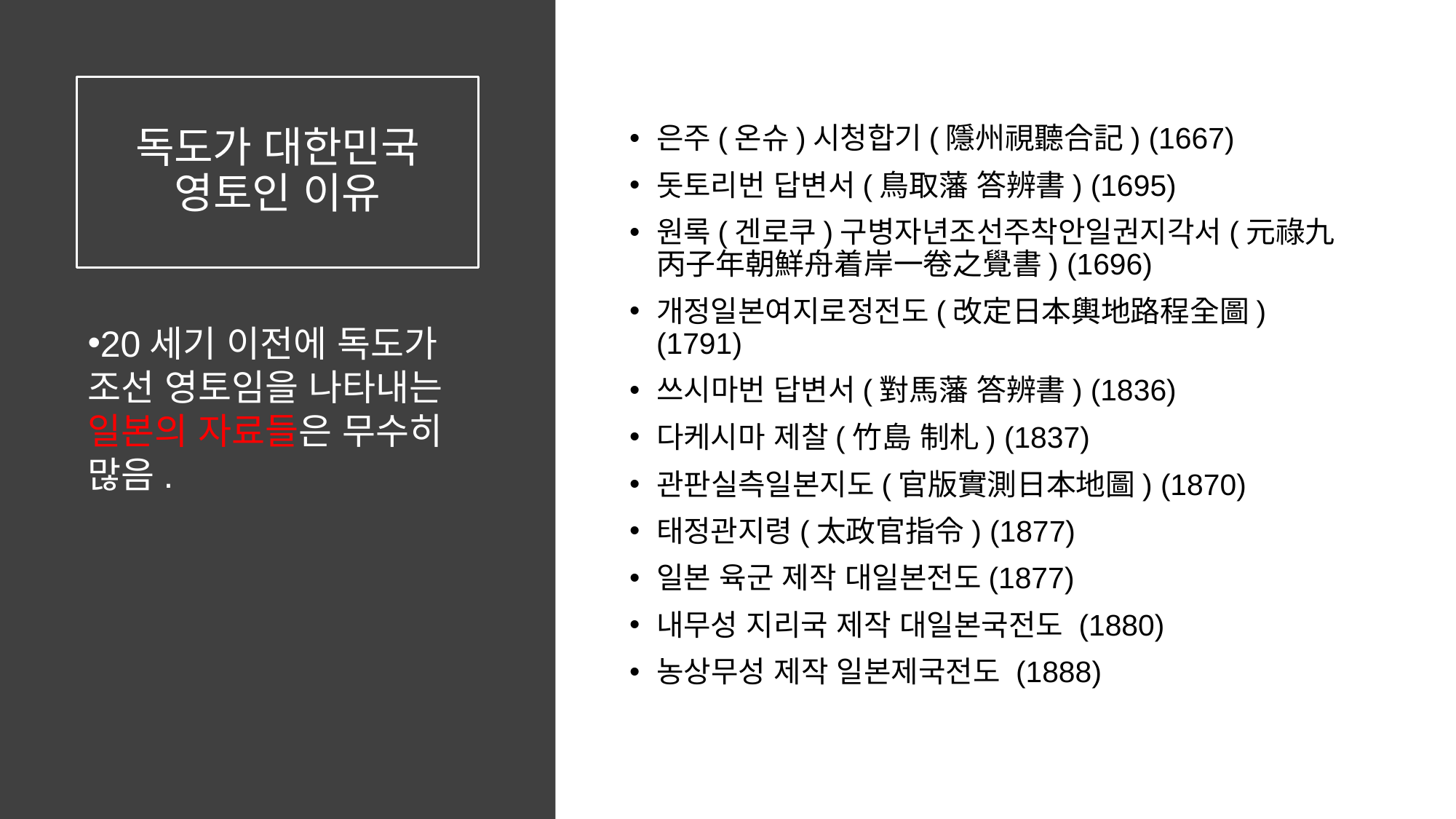

# 독도가 대한민국 영토인 이유
은주(온슈)시청합기(隱州視聽合記) (1667)
돗토리번 답변서(鳥取藩 答辨書) (1695)
원록(겐로쿠)구병자년조선주착안일권지각서(元祿九丙子年朝鮮舟着岸一卷之覺書) (1696)
개정일본여지로정전도(改定日本輿地路程全圖) (1791)
쓰시마번 답변서(對馬藩 答辨書) (1836)
다케시마 제찰(竹島 制札) (1837)
관판실측일본지도(官版實測日本地圖) (1870)
태정관지령(太政官指令) (1877)
일본 육군 제작 대일본전도(1877)
내무성 지리국 제작 대일본국전도 (1880)
농상무성 제작 일본제국전도 (1888)
20세기 이전에 독도가 조선 영토임을 나타내는 일본의 자료들은 무수히 많음.